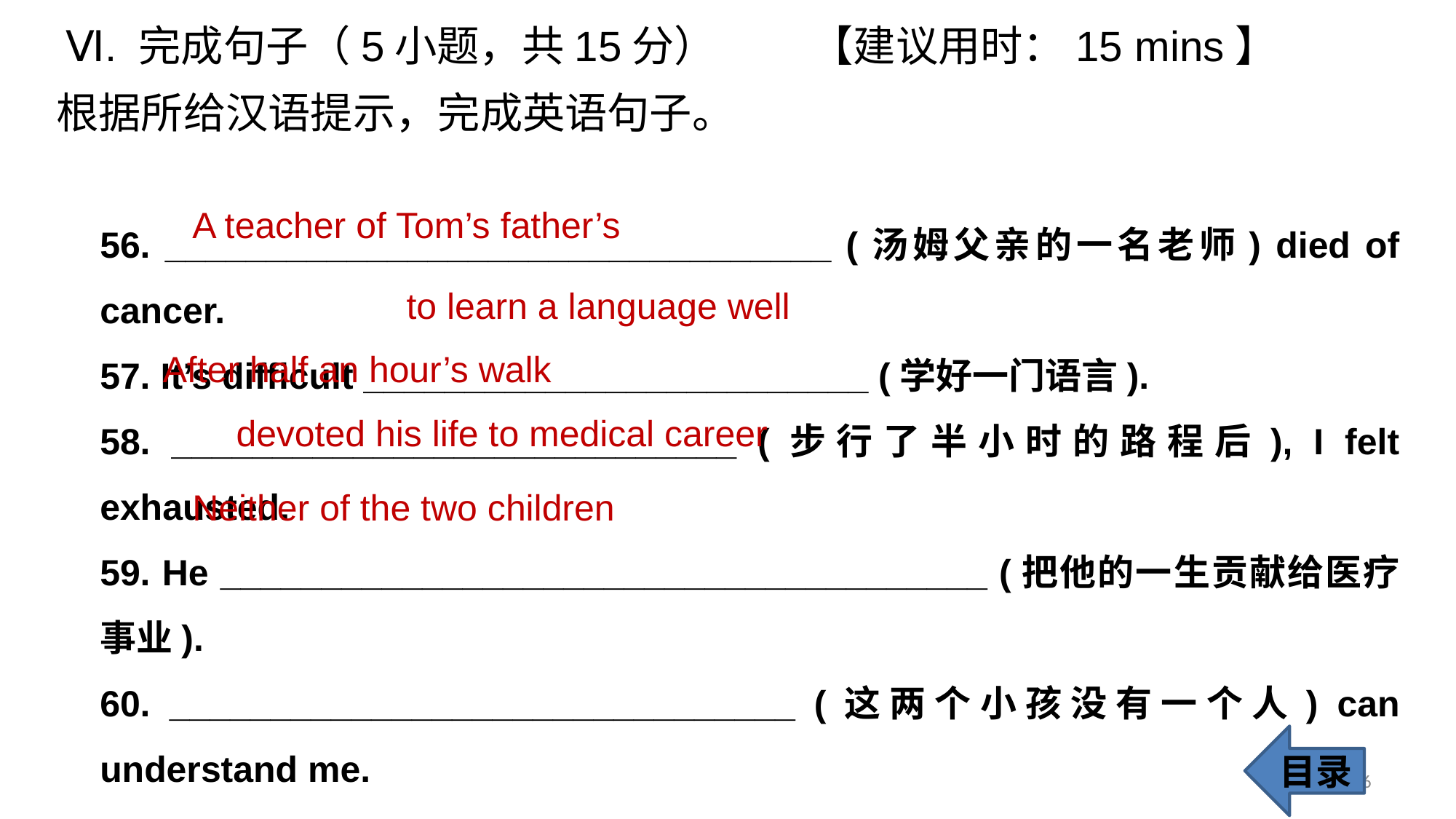

Ⅵ. 完成句子（5小题，共15分）          【建议用时：15 mins】
根据所给汉语提示，完成英语句子。
56. _________________________________ (汤姆父亲的一名老师) died of cancer.
57. It’s difficult _________________________ (学好一门语言).
58. ____________________________ (步行了半小时的路程后), I felt exhausted.
59. He ______________________________________ (把他的一生贡献给医疗事业).
60. _______________________________ (这两个小孩没有一个人) can understand me.
 A teacher of Tom’s father’s
  to learn a language well
After half an hour’s walk
 devoted his life to medical career
 Neither of the two children
目录
56